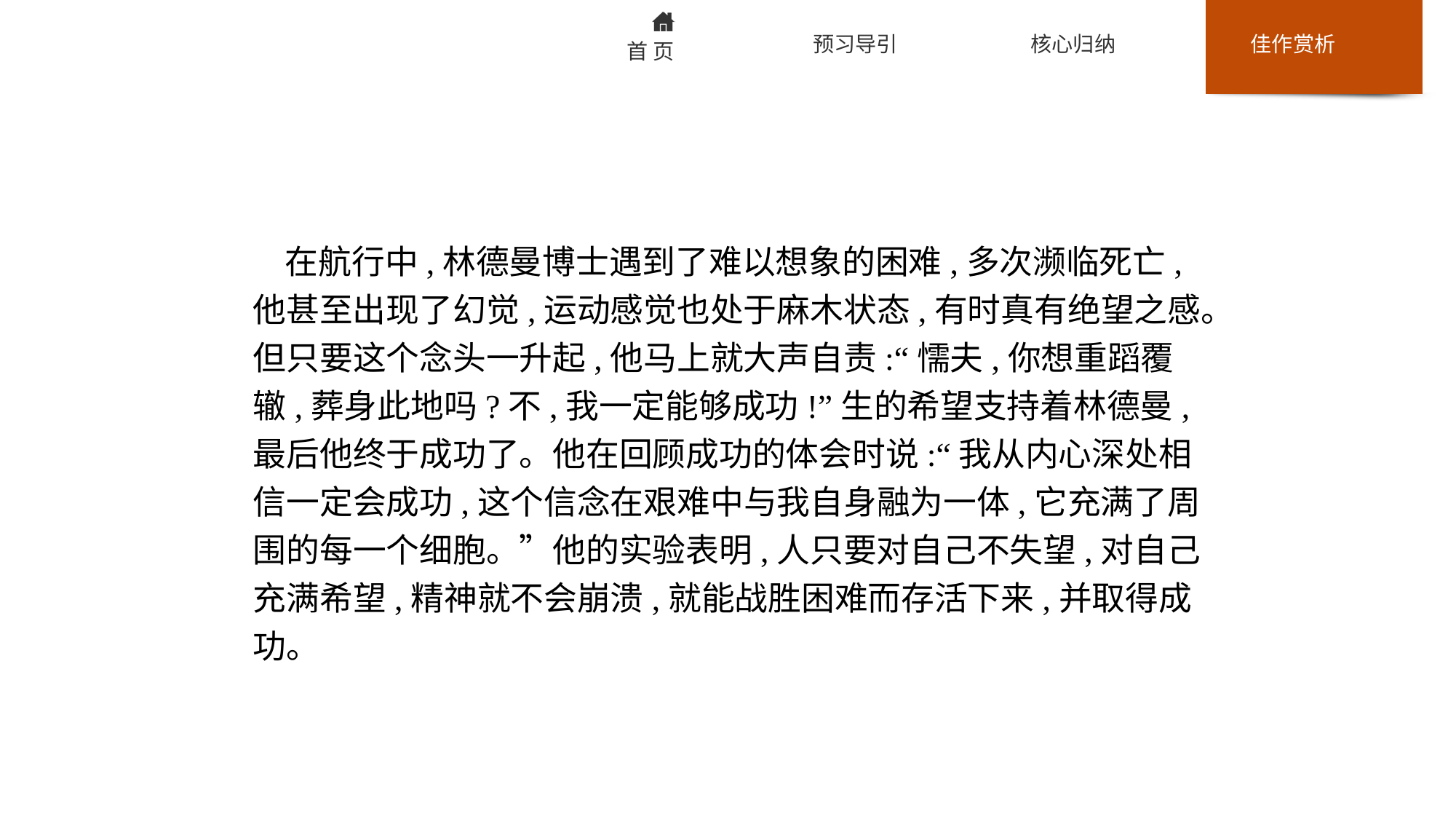

在航行中,林德曼博士遇到了难以想象的困难,多次濒临死亡,他甚至出现了幻觉,运动感觉也处于麻木状态,有时真有绝望之感。但只要这个念头一升起,他马上就大声自责:“懦夫,你想重蹈覆辙,葬身此地吗?不,我一定能够成功!”生的希望支持着林德曼,最后他终于成功了。他在回顾成功的体会时说:“我从内心深处相信一定会成功,这个信念在艰难中与我自身融为一体,它充满了周围的每一个细胞。”他的实验表明,人只要对自己不失望,对自己充满希望,精神就不会崩溃,就能战胜困难而存活下来,并取得成功。